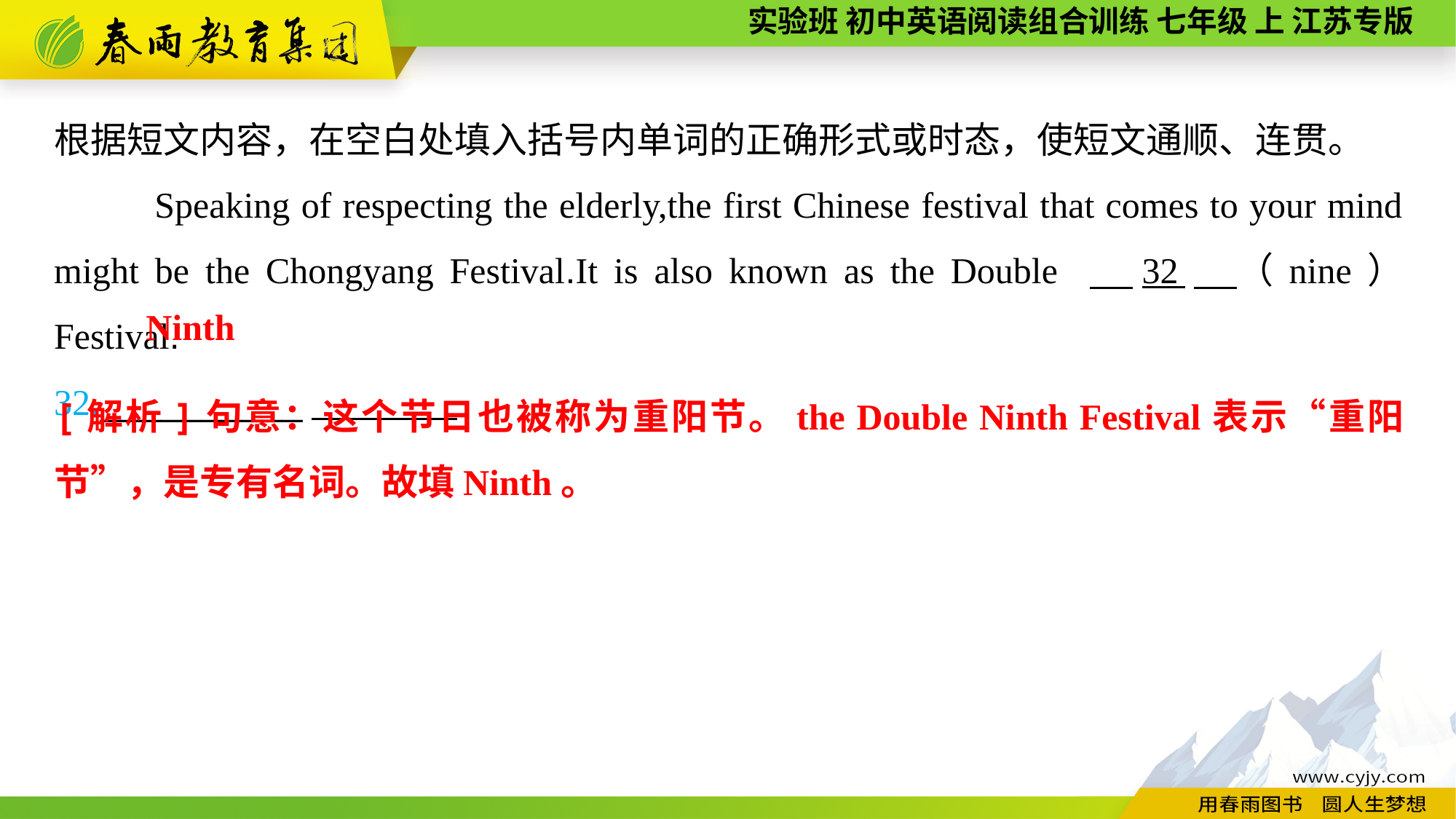

根据短文内容，在空白处填入括号内单词的正确形式或时态，使短文通顺、连贯。
         Speaking of respecting the elderly,the first Chinese festival that comes to your mind might be the Chongyang Festival.It is also known as the Double 　32　（nine） Festival.
32.__________
Ninth
[解析]句意：这个节日也被称为重阳节。the Double Ninth Festival表示“重阳节”，是专有名词。故填Ninth。